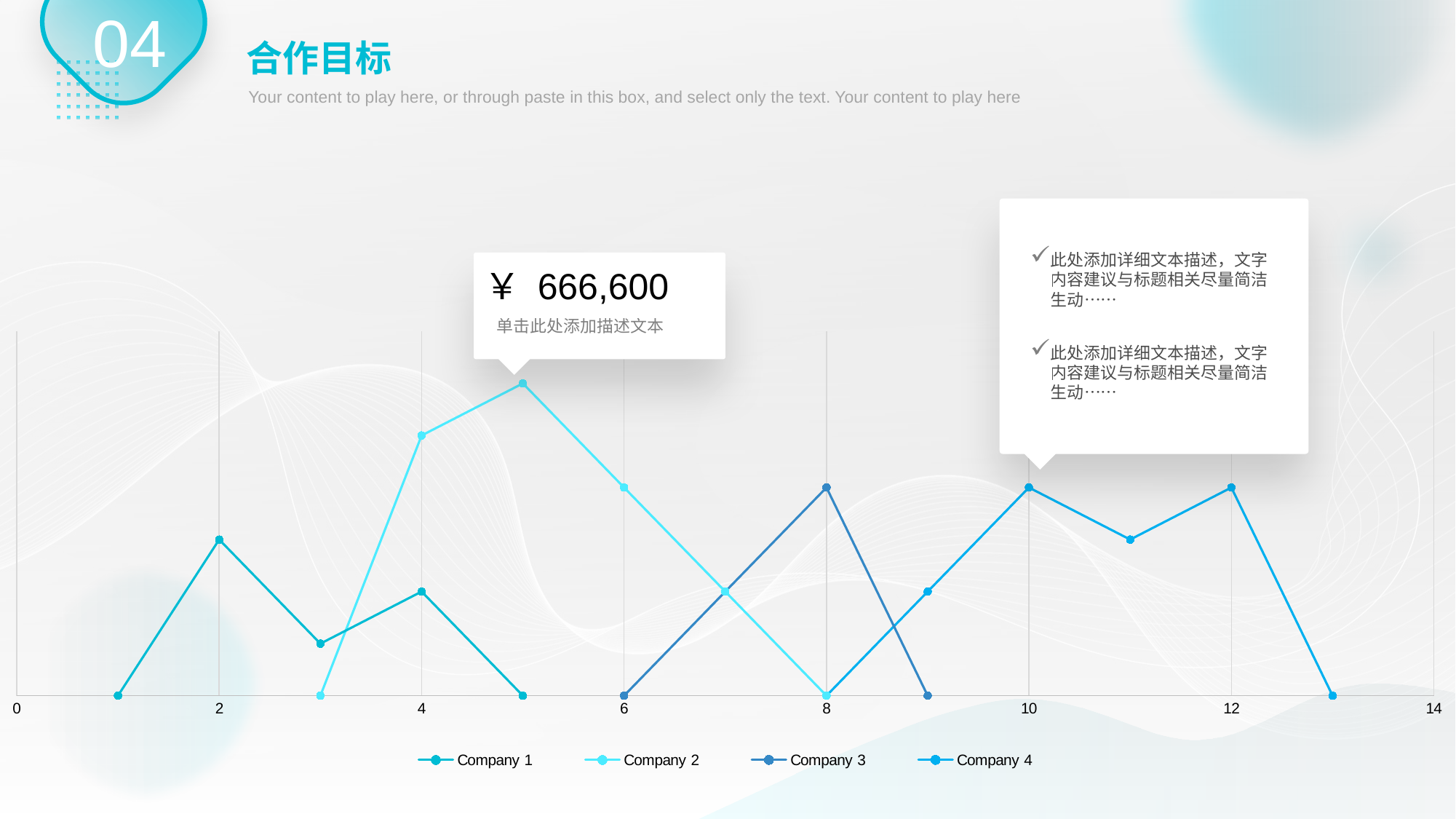

04
合作目标
Your content to play here, or through paste in this box, and select only the text. Your content to play here

此处添加详细文本描述，文字内容建议与标题相关尽量简洁生动……
此处添加详细文本描述，文字内容建议与标题相关尽量简洁生动……

### Chart

| Category | Company 1 | Company 2 | Company 3 | Company 4 |
|---|---|---|---|---|
￥ 666,600
单击此处添加描述文本